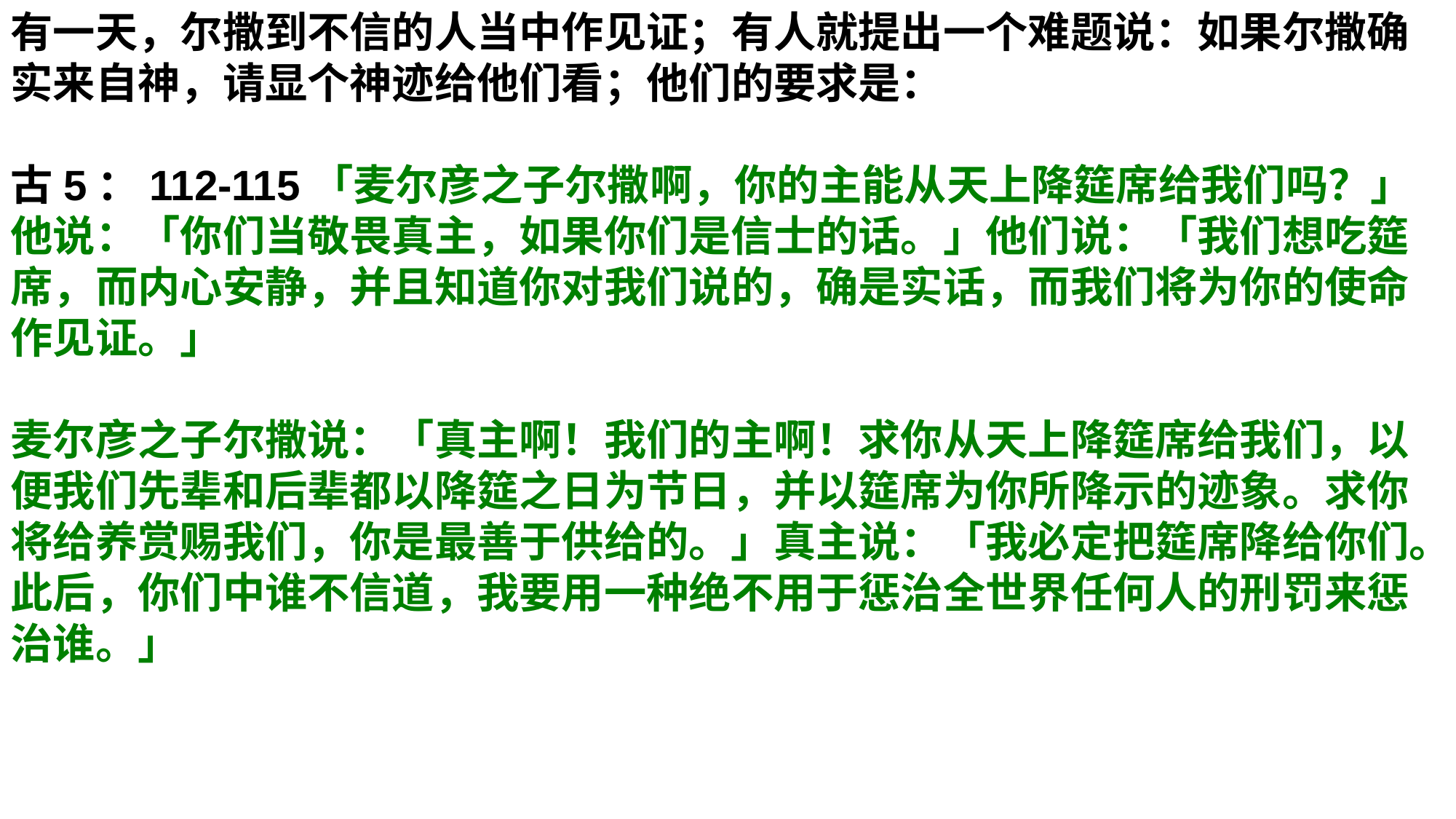

有一天，尔撒到不信的人当中作见证；有人就提出一个难题说：如果尔撒确实来自神，请显个神迹给他们看；他们的要求是：

古5：112-115「麦尔彦之子尔撒啊，你的主能从天上降筵席给我们吗？」他说：「你们当敬畏真主，如果你们是信士的话。」他们说：「我们想吃筵席，而内心安静，并且知道你对我们说的，确是实话，而我们将为你的使命作见证。」

麦尔彦之子尔撒说：「真主啊！我们的主啊！求你从天上降筵席给我们，以便我们先辈和后辈都以降筵之日为节日，并以筵席为你所降示的迹象。求你将给养赏赐我们，你是最善于供给的。」真主说：「我必定把筵席降给你们。此后，你们中谁不信道，我要用一种绝不用于惩治全世界任何人的刑罚来惩治谁。」